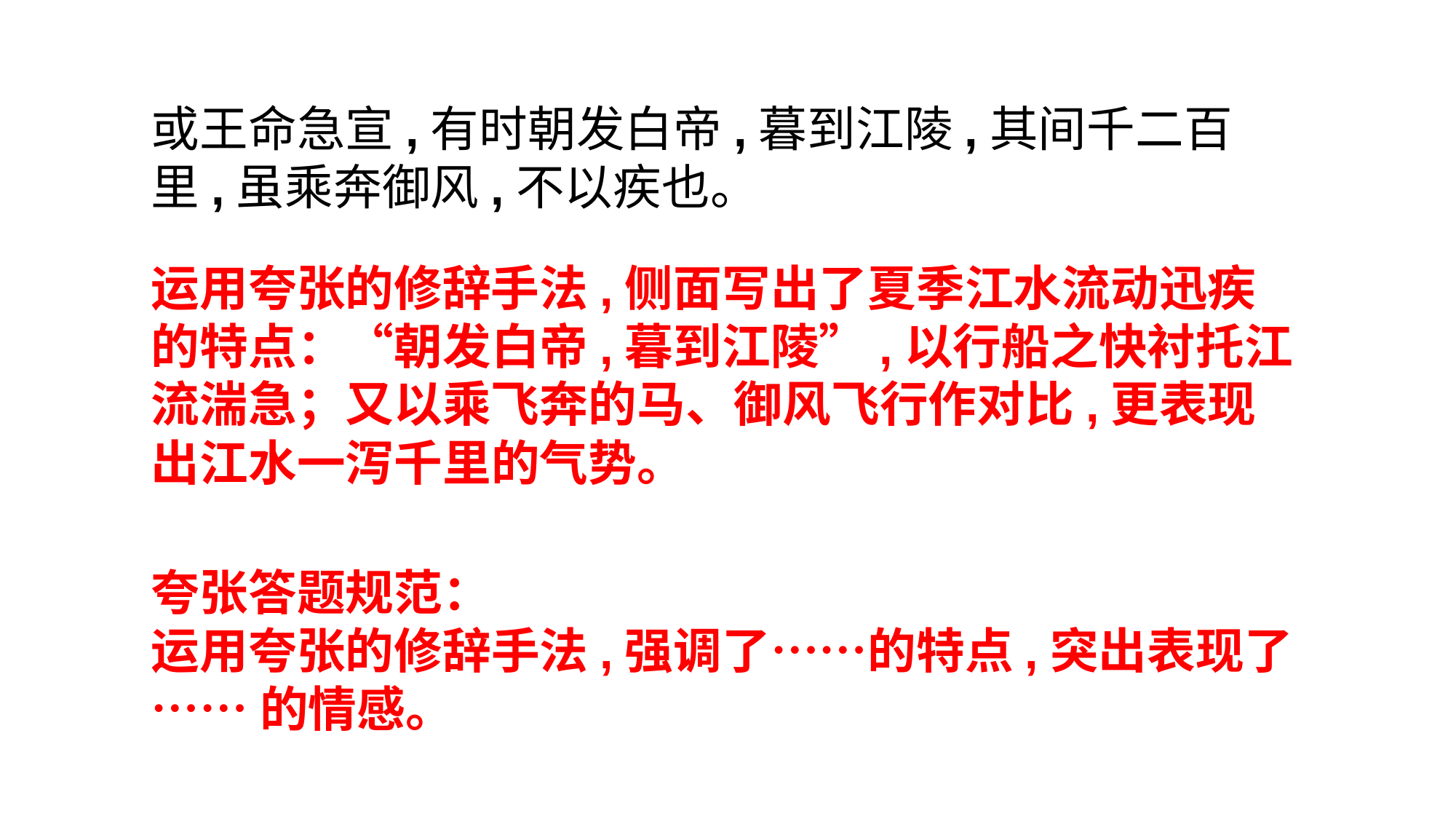

或王命急宣,有时朝发白帝,暮到江陵,其间千二百里,虽乘奔御风,不以疾也。
运用夸张的修辞手法,侧面写出了夏季江水流动迅疾的特点：“朝发白帝,暮到江陵”,以行船之快衬托江流湍急；又以乘飞奔的马、御风飞行作对比,更表现出江水一泻千里的气势。
夸张答题规范：
运用夸张的修辞手法,强调了……的特点,突出表现了
……的情感。